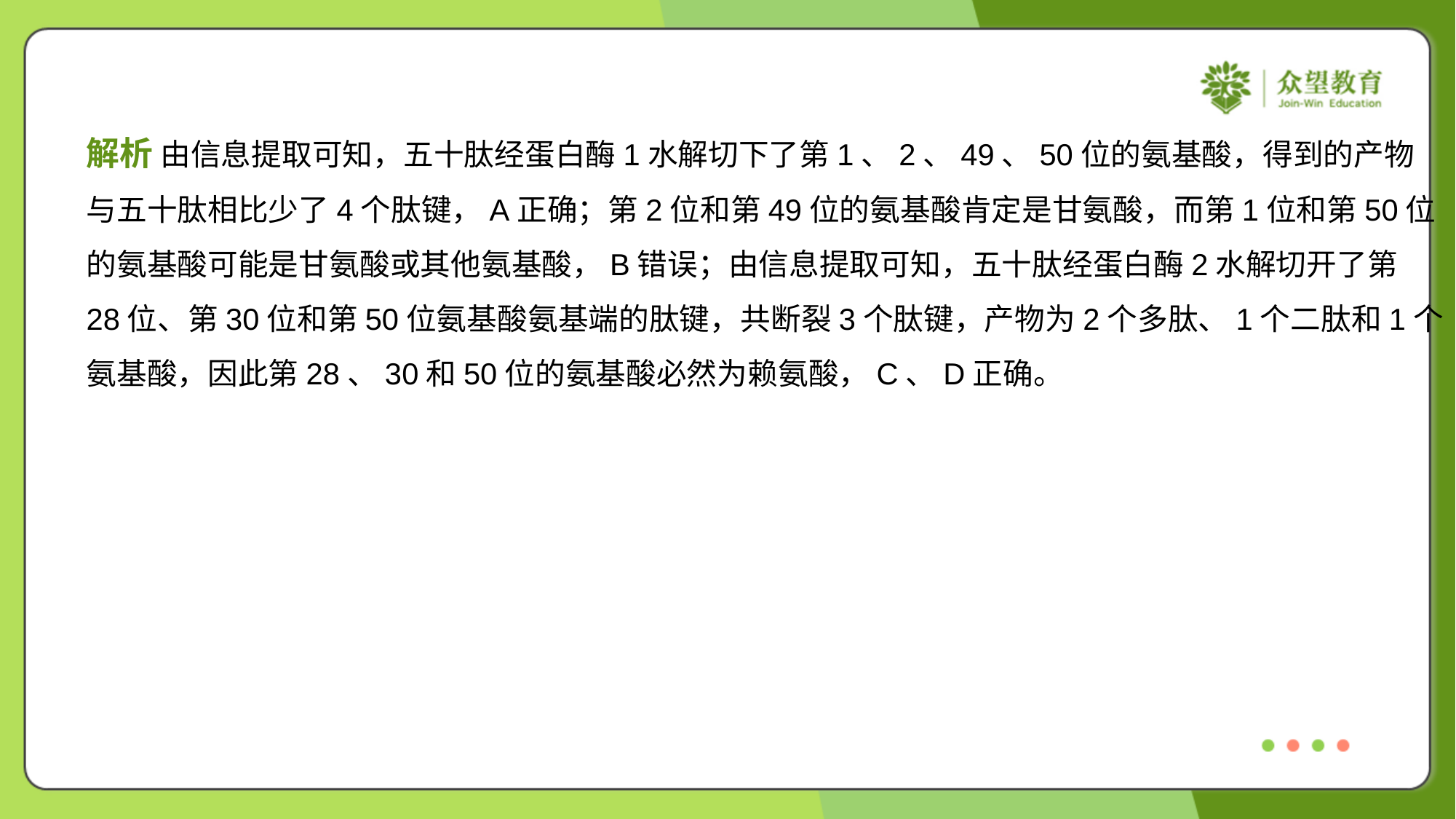

解析 由信息提取可知，五十肽经蛋白酶1水解切下了第1、2、49、50位的氨基酸，得到的产物
与五十肽相比少了4个肽键，A正确；第2位和第49位的氨基酸肯定是甘氨酸，而第1位和第50位
的氨基酸可能是甘氨酸或其他氨基酸，B错误；由信息提取可知，五十肽经蛋白酶2水解切开了第
28位、第30位和第50位氨基酸氨基端的肽键，共断裂3个肽键，产物为2个多肽、1个二肽和1个
氨基酸，因此第28、30和50位的氨基酸必然为赖氨酸，C、D正确。